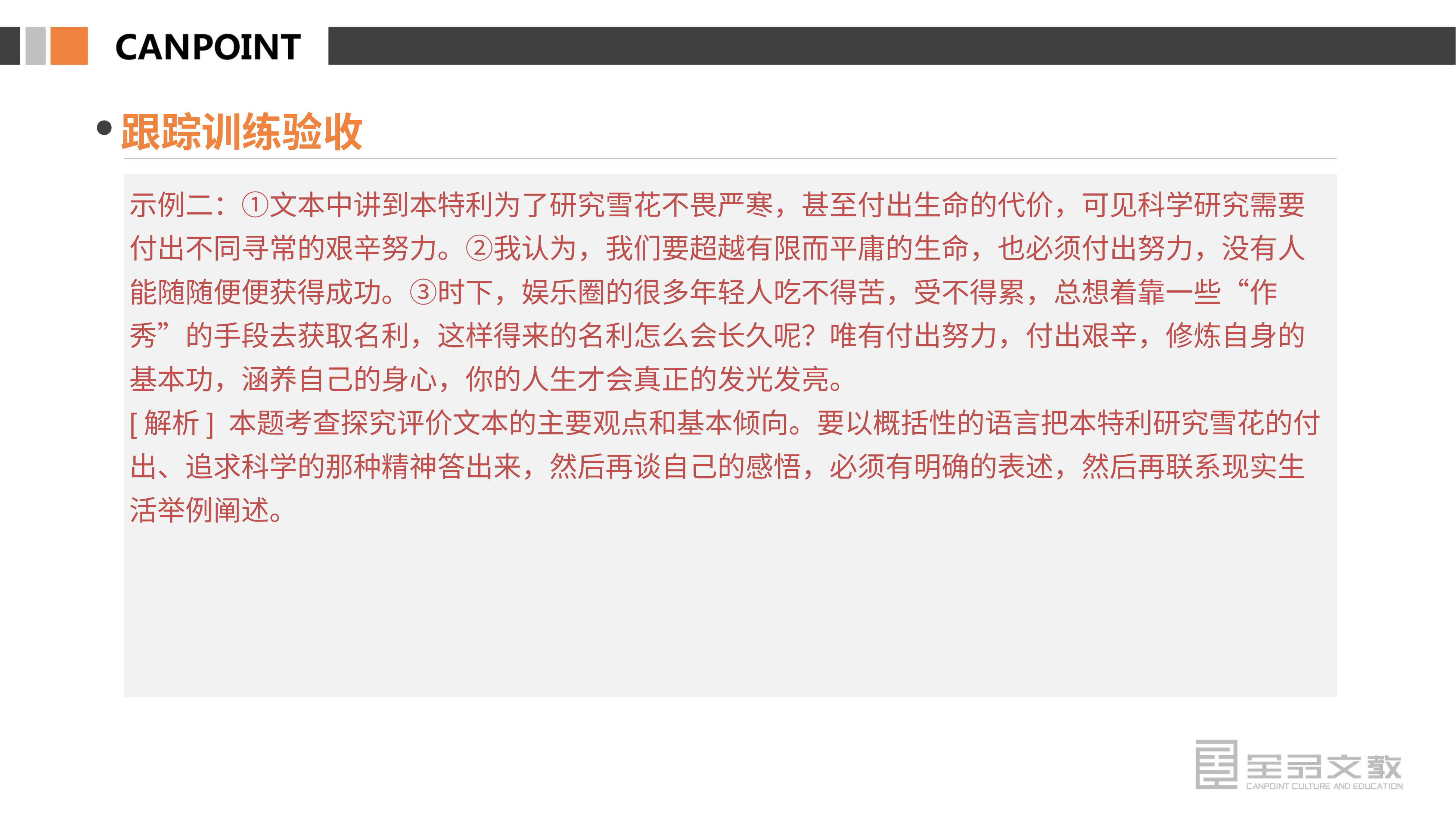

跟踪训练验收

示例二：①文本中讲到本特利为了研究雪花不畏严寒，甚至付出生命的代价，可见科学研究需要付出不同寻常的艰辛努力。②我认为，我们要超越有限而平庸的生命，也必须付出努力，没有人能随随便便获得成功。③时下，娱乐圈的很多年轻人吃不得苦，受不得累，总想着靠一些“作秀”的手段去获取名利，这样得来的名利怎么会长久呢？唯有付出努力，付出艰辛，修炼自身的基本功，涵养自己的身心，你的人生才会真正的发光发亮。
[解析] 本题考查探究评价文本的主要观点和基本倾向。要以概括性的语言把本特利研究雪花的付出、追求科学的那种精神答出来，然后再谈自己的感悟，必须有明确的表述，然后再联系现实生活举例阐述。